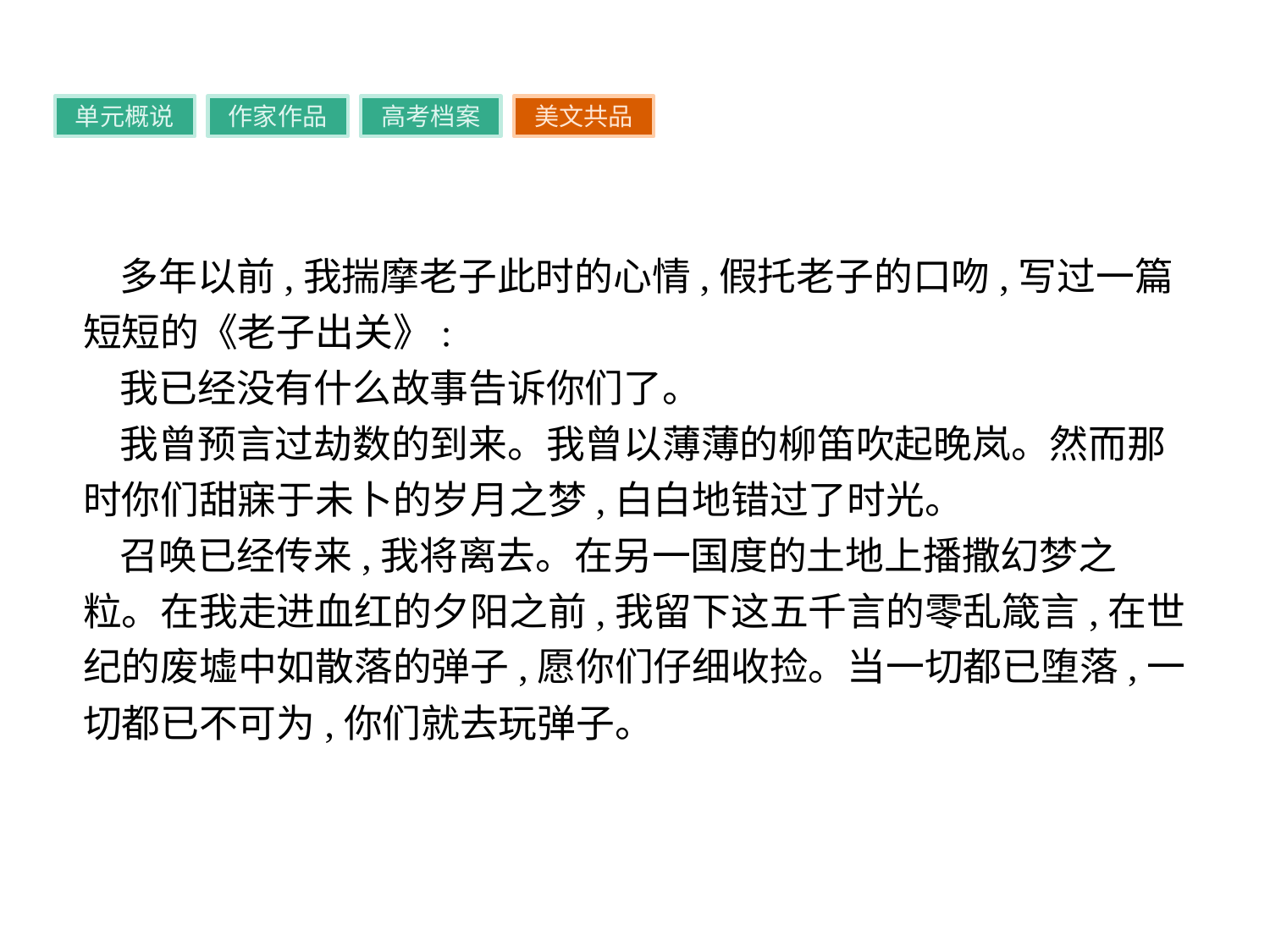

单元概说
作家作品
高考档案
美文共品
多年以前,我揣摩老子此时的心情,假托老子的口吻,写过一篇短短的《老子出关》:
我已经没有什么故事告诉你们了。
我曾预言过劫数的到来。我曾以薄薄的柳笛吹起晚岚。然而那时你们甜寐于未卜的岁月之梦,白白地错过了时光。
召唤已经传来,我将离去。在另一国度的土地上播撒幻梦之粒。在我走进血红的夕阳之前,我留下这五千言的零乱箴言,在世纪的废墟中如散落的弹子,愿你们仔细收捡。当一切都已堕落,一切都已不可为,你们就去玩弹子。